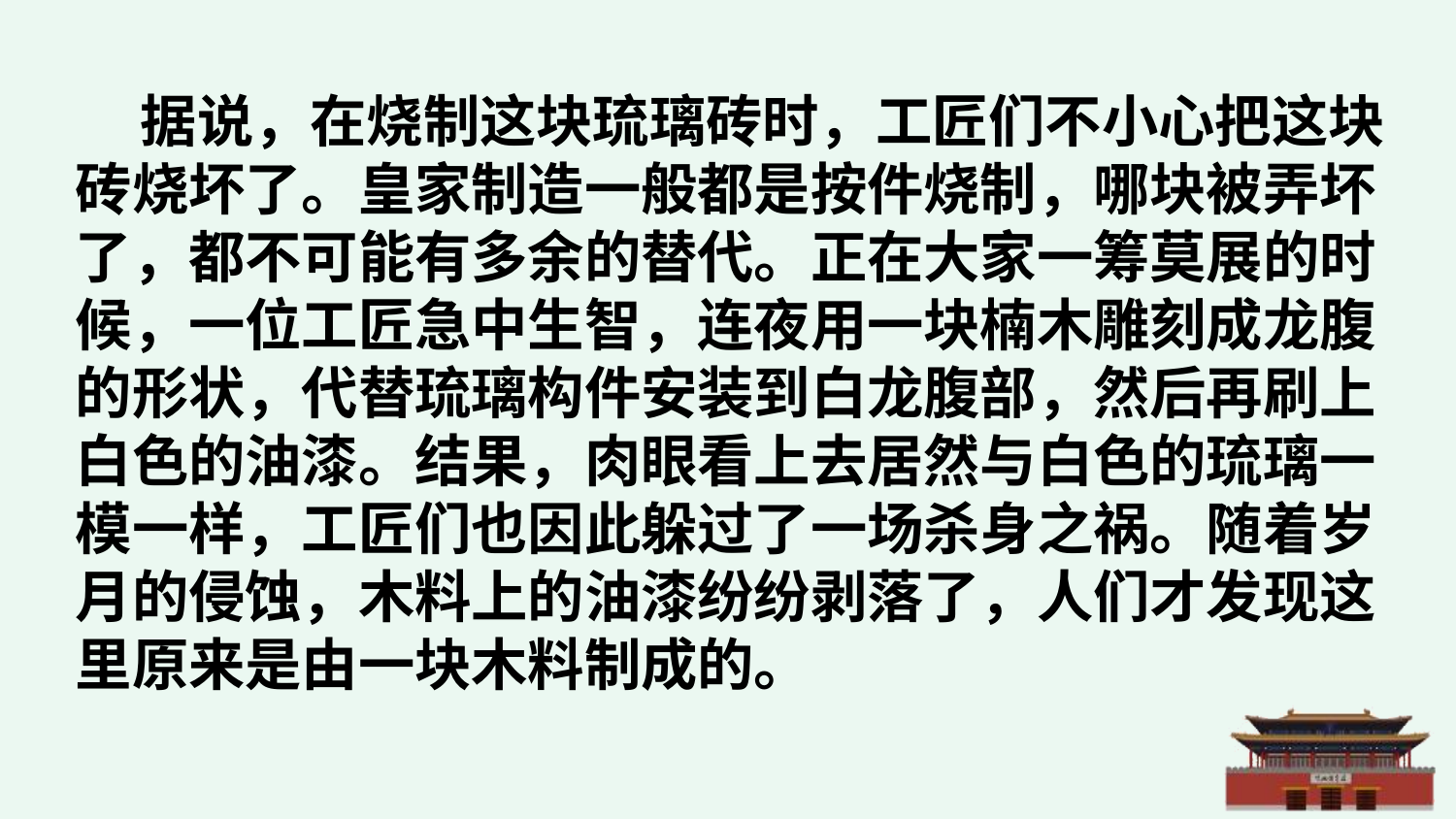

据说，在烧制这块琉璃砖时，工匠们不小心把这块砖烧坏了。皇家制造一般都是按件烧制，哪块被弄坏了，都不可能有多余的替代。正在大家一筹莫展的时候，一位工匠急中生智，连夜用一块楠木雕刻成龙腹的形状，代替琉璃构件安装到白龙腹部，然后再刷上白色的油漆。结果，肉眼看上去居然与白色的琉璃一模一样，工匠们也因此躲过了一场杀身之祸。随着岁月的侵蚀，木料上的油漆纷纷剥落了，人们才发现这里原来是由一块木料制成的。